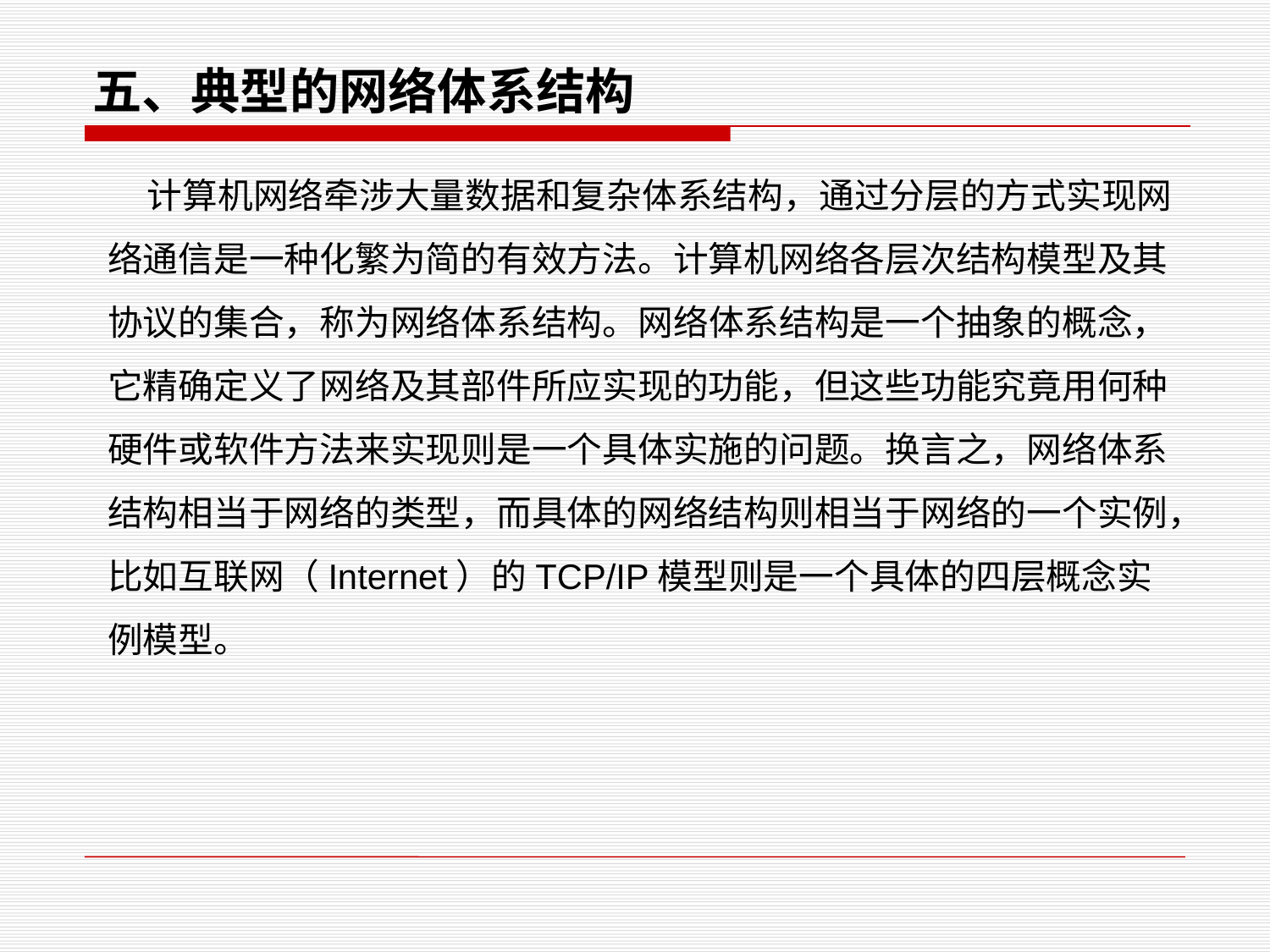

五、典型的网络体系结构
    计算机网络牵涉大量数据和复杂体系结构，通过分层的方式实现网络通信是一种化繁为简的有效方法。计算机网络各层次结构模型及其协议的集合，称为网络体系结构。网络体系结构是一个抽象的概念，它精确定义了网络及其部件所应实现的功能，但这些功能究竟用何种硬件或软件方法来实现则是一个具体实施的问题。换言之，网络体系结构相当于网络的类型，而具体的网络结构则相当于网络的一个实例，比如互联网（Internet）的TCP/IP模型则是一个具体的四层概念实例模型。
21